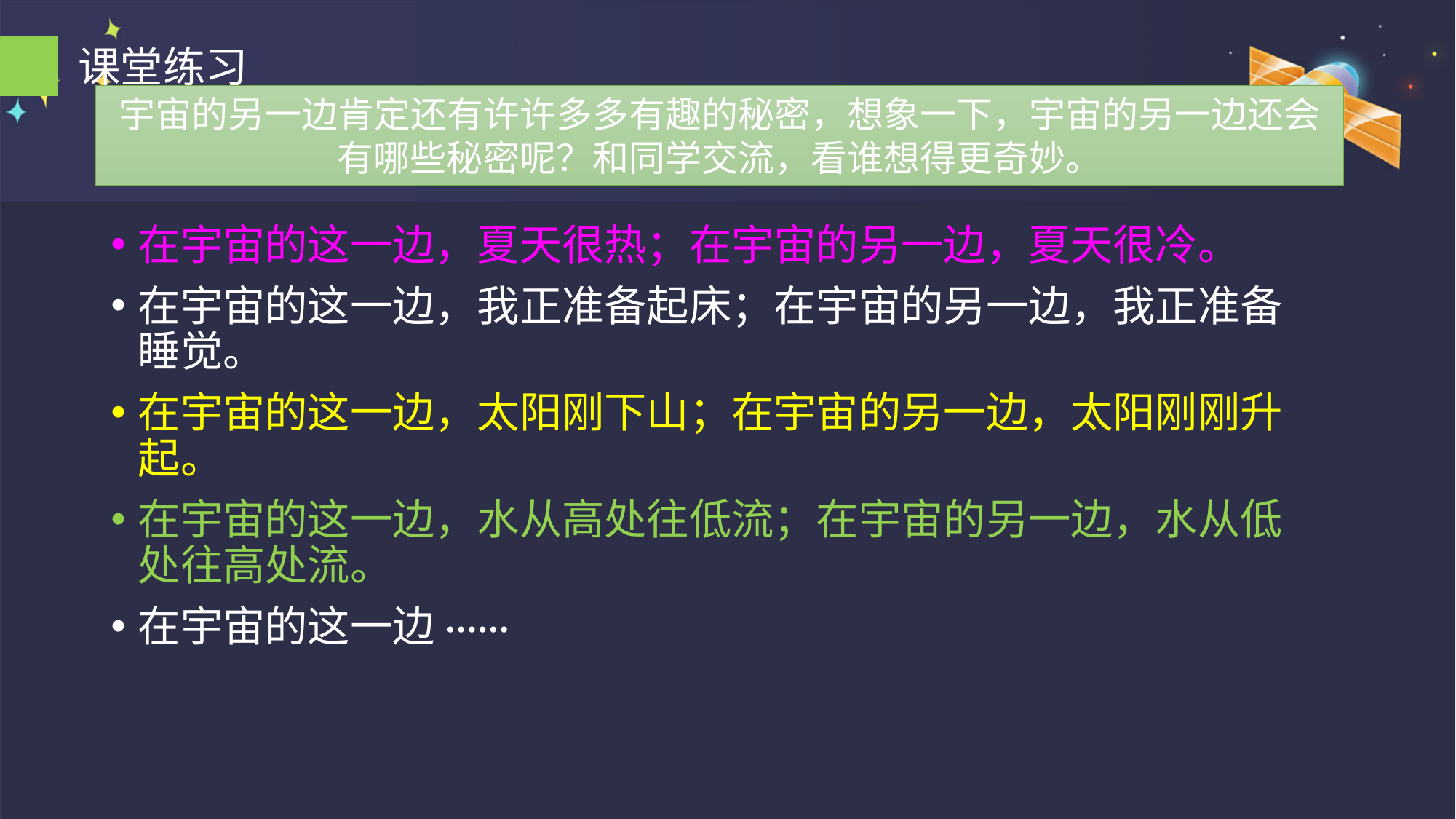

课堂练习

#
宇宙的另一边肯定还有许许多多有趣的秘密，想象一下，宇宙的另一边还会有哪些秘密呢？和同学交流，看谁想得更奇妙。
在宇宙的这一边，夏天很热；在宇宙的另一边，夏天很冷。
在宇宙的这一边，我正准备起床；在宇宙的另一边，我正准备睡觉。
在宇宙的这一边，太阳刚下山；在宇宙的另一边，太阳刚刚升起。
在宇宙的这一边，水从高处往低流；在宇宙的另一边，水从低处往高处流。
在宇宙的这一边······
17